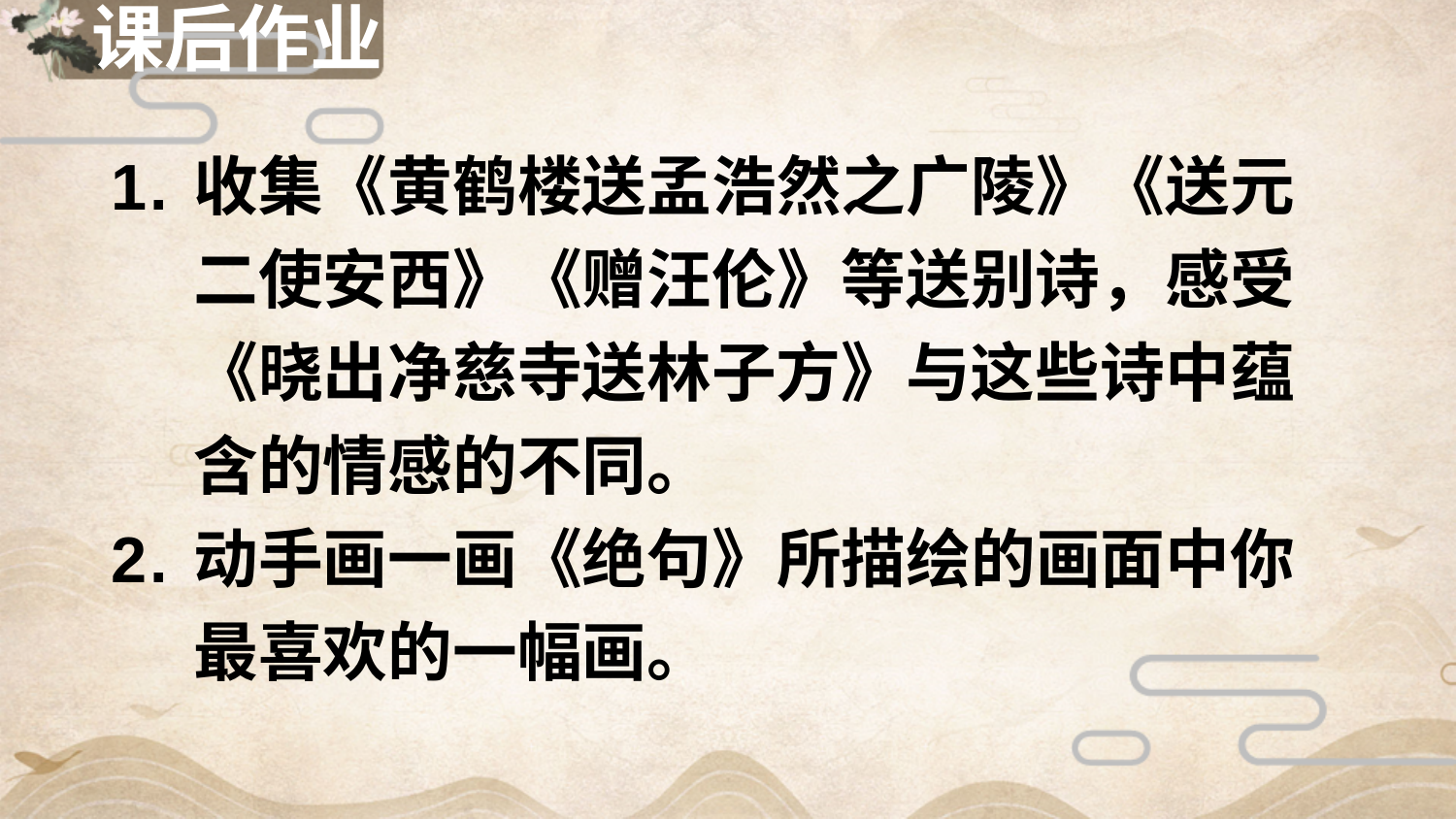

课后作业
收集《黄鹤楼送孟浩然之广陵》《送元二使安西》《赠汪伦》等送别诗，感受《晓出净慈寺送林子方》与这些诗中蕴含的情感的不同。
动手画一画《绝句》所描绘的画面中你最喜欢的一幅画。